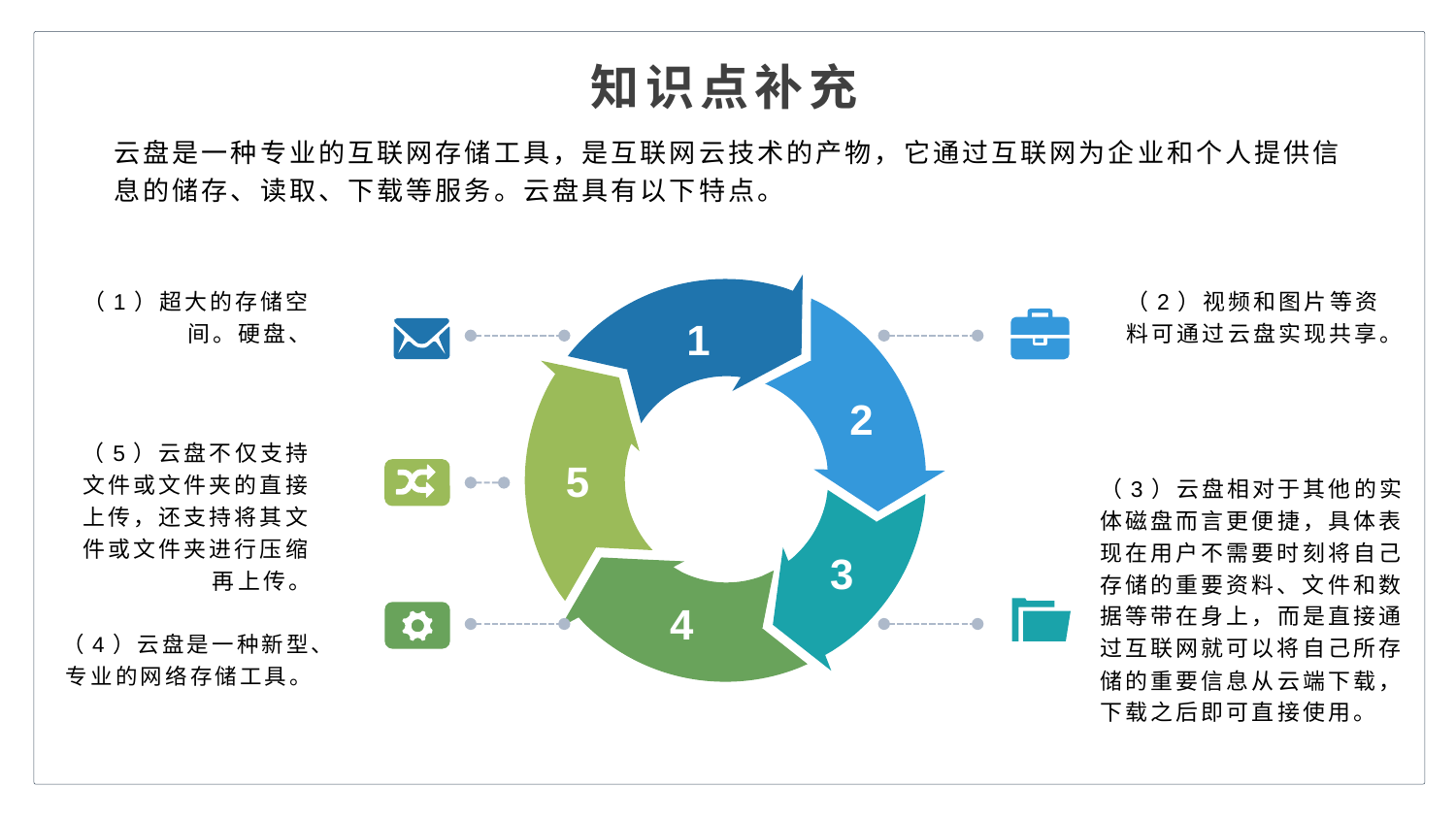

知识点补充
云盘是一种专业的互联网存储工具，是互联网云技术的产物，它通过互联网为企业和个人提供信息的储存、读取、下载等服务。云盘具有以下特点。

（2）视频和图片等资料可通过云盘实现共享。
（1）超大的存储空间。硬盘、

1

2
（5）云盘不仅支持文件或文件夹的直接上传，还支持将其文件或文件夹进行压缩再上传。
5

（3）云盘相对于其他的实体磁盘而言更便捷，具体表现在用户不需要时刻将自己存储的重要资料、文件和数据等带在身上，而是直接通过互联网就可以将自己所存储的重要信息从云端下载，下载之后即可直接使用。

3
4

（4）云盘是一种新型、专业的网络存储工具。